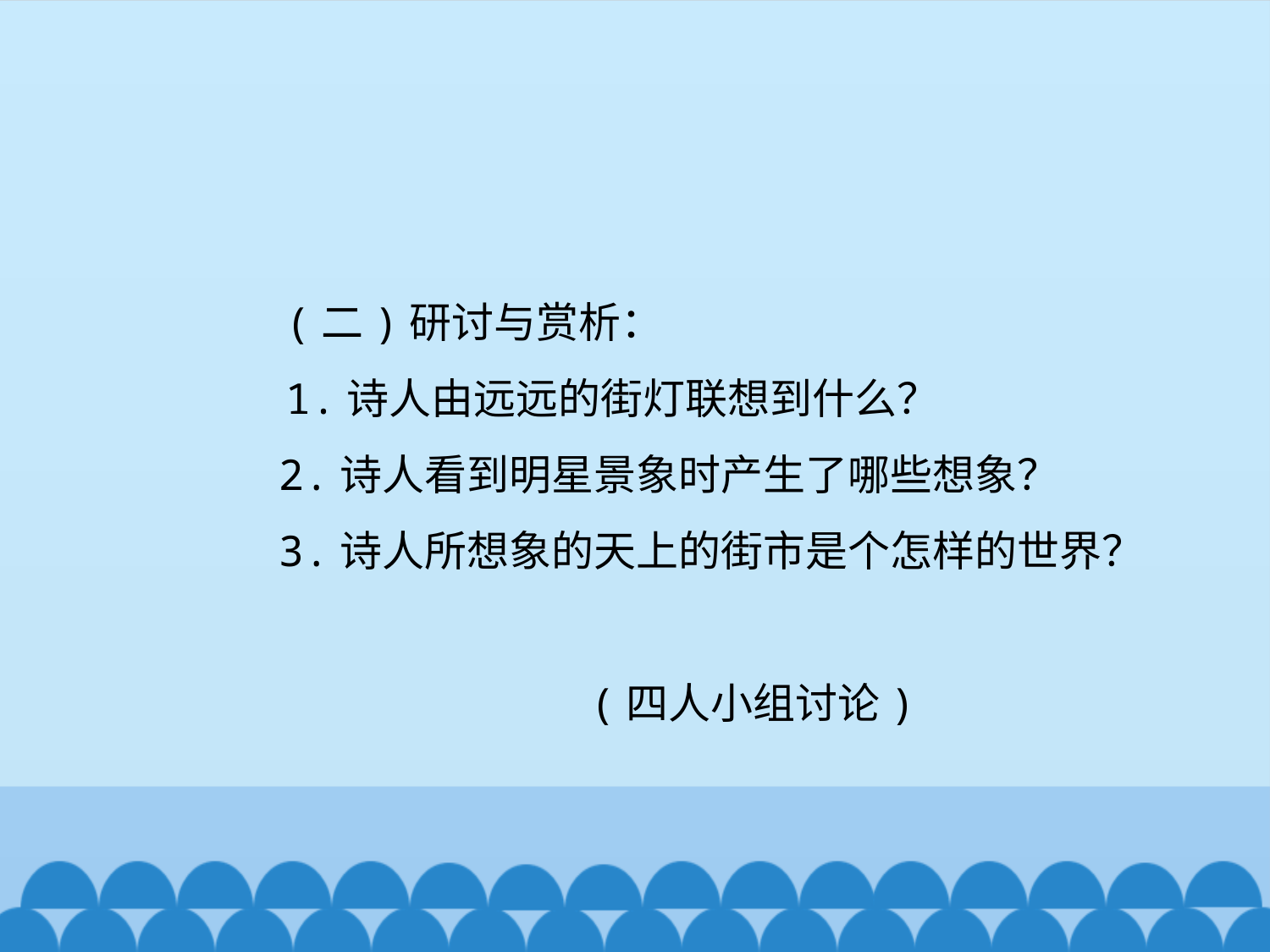

(二)研讨与赏析：
    1.诗人由远远的街灯联想到什么？
　　2.诗人看到明星景象时产生了哪些想象？
　　3.诗人所想象的天上的街市是个怎样的世界？
                (四人小组讨论)